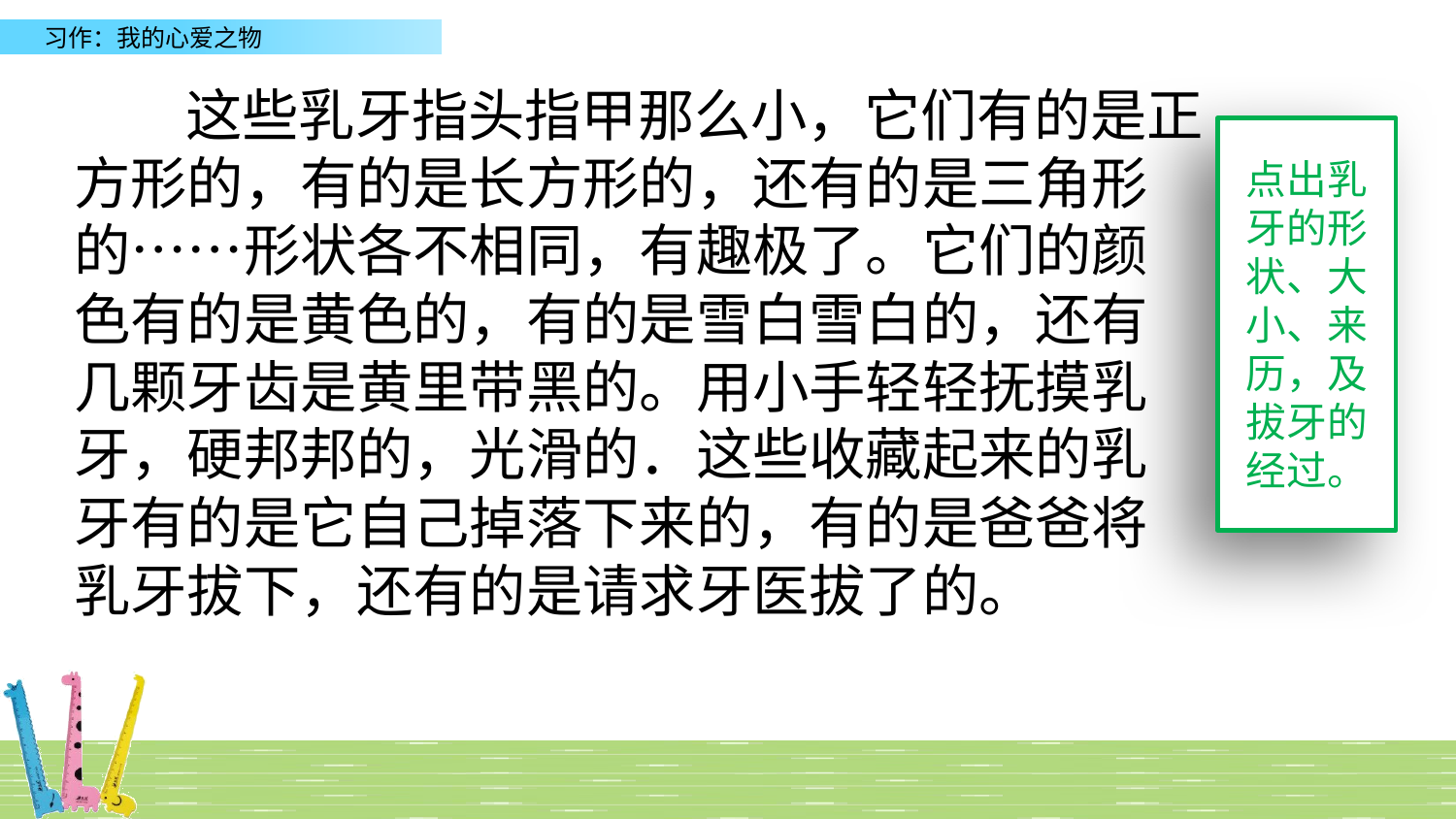

这些乳牙指头指甲那么小，它们有的是正方形的，有的是长方形的，还有的是三角形的……形状各不相同，有趣极了。它们的颜色有的是黄色的，有的是雪白雪白的，还有几颗牙齿是黄里带黑的。用小手轻轻抚摸乳牙，硬邦邦的，光滑的．这些收藏起来的乳牙有的是它自己掉落下来的，有的是爸爸将乳牙拔下，还有的是请求牙医拔了的。

点出乳牙的形状、大小、来历，及拔牙的经过。